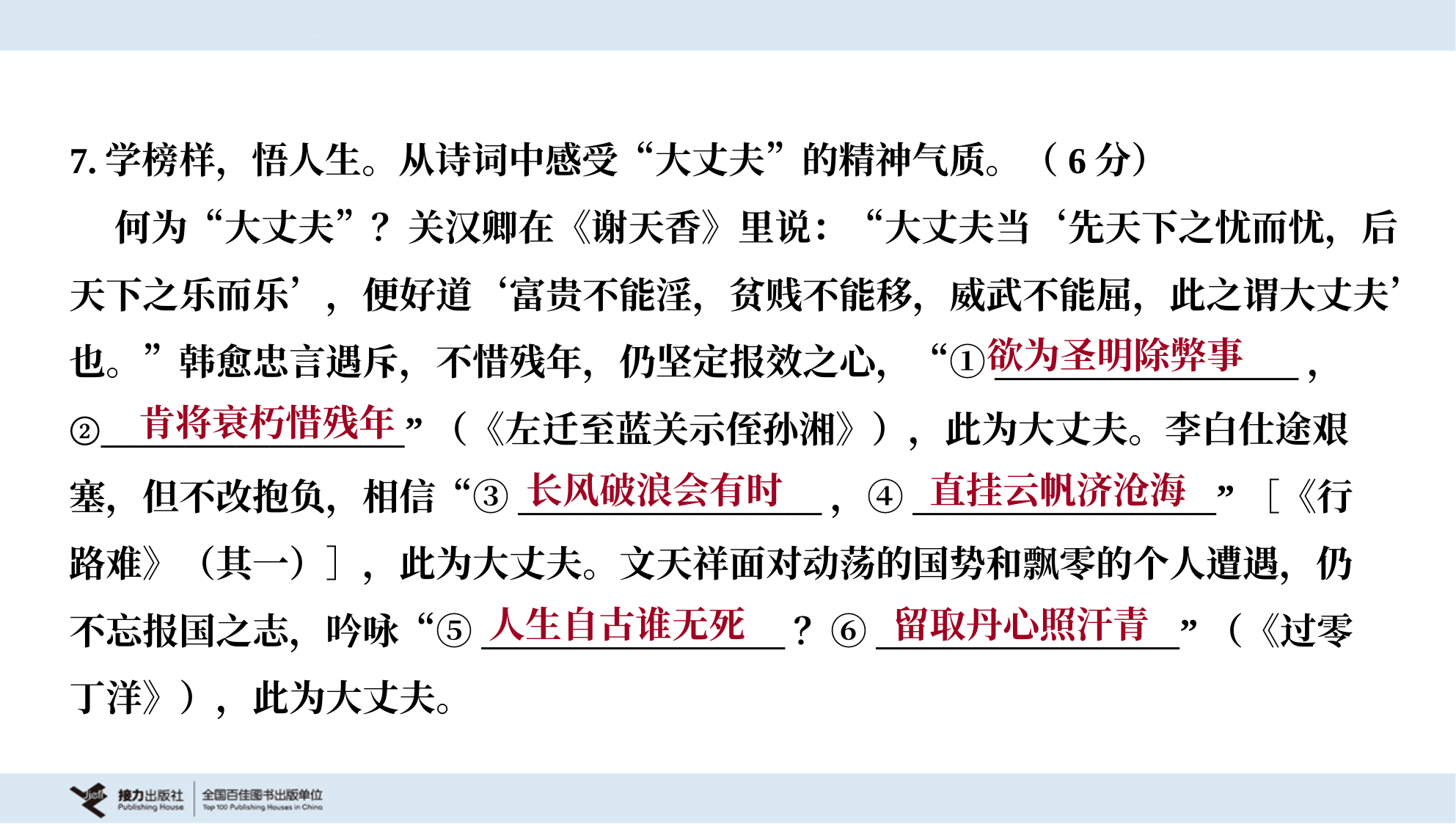

7.学榜样，悟人生。从诗词中感受“大丈夫”的精神气质。（6分）
    何为“大丈夫”？关汉卿在《谢天香》里说：“大丈夫当‘先天下之忧而忧，后
天下之乐而乐’，便好道‘富贵不能淫，贫贱不能移，威武不能屈，此之谓大丈夫’
也。”韩愈忠言遇斥，不惜残年，仍坚定报效之心，“①__________________，
②__________________”（《左迁至蓝关示侄孙湘》），此为大丈夫。李白仕途艰
塞，但不改抱负，相信“③__________________，④__________________”［《行
路难》（其一）］，此为大丈夫。文天祥面对动荡的国势和飘零的个人遭遇，仍
不忘报国之志，吟咏“⑤__________________？⑥__________________”（《过零
丁洋》），此为大丈夫。
欲为圣明除弊事
肯将衰朽惜残年
长风破浪会有时
直挂云帆济沧海
人生自古谁无死
留取丹心照汗青